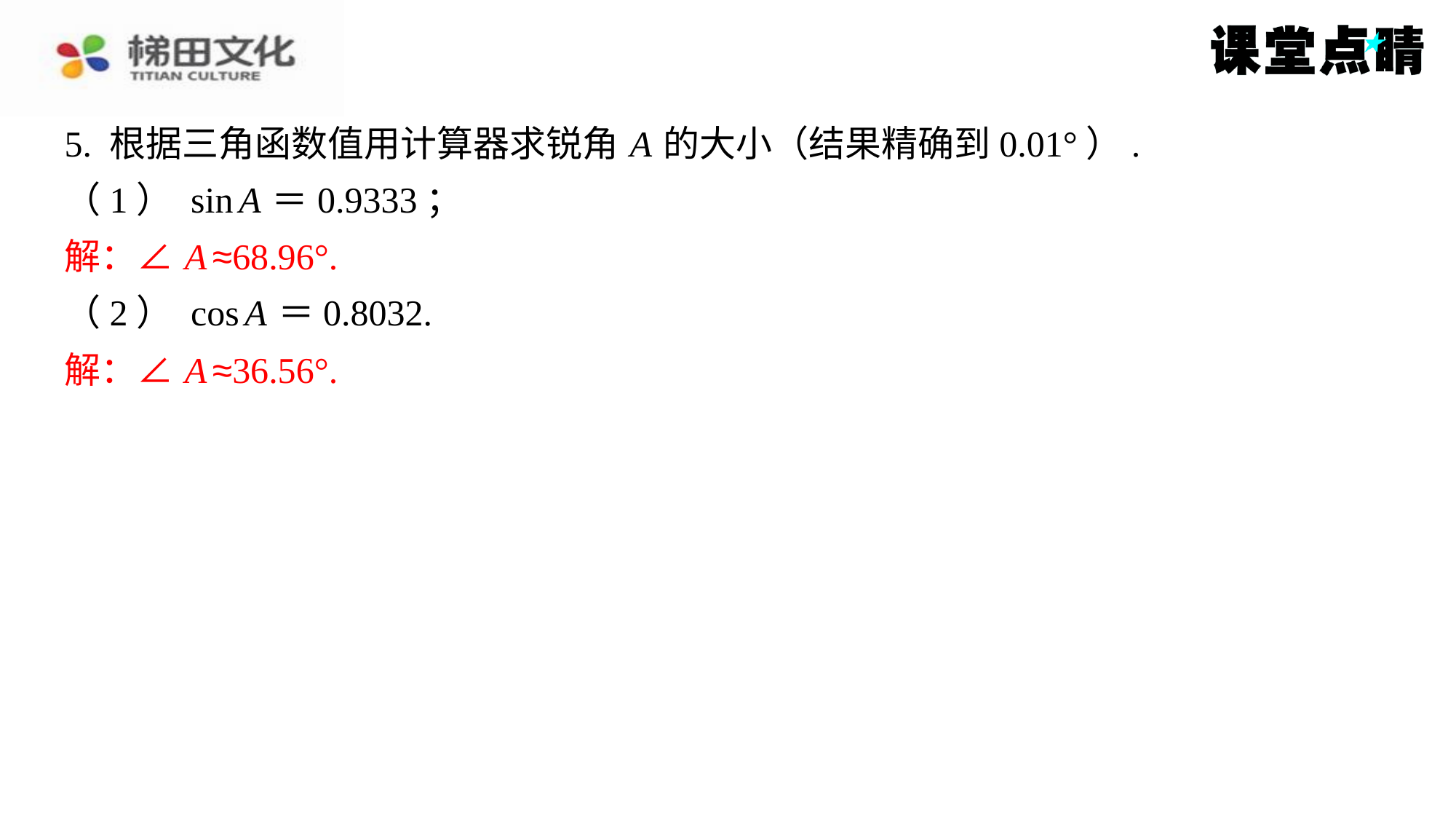

5. 根据三角函数值用计算器求锐角 A 的大小（结果精确到0.01°）.
（1） sin A ＝0.9333；
解：∠ A ≈68.96°.
（2） cos A ＝0.8032.
解：∠ A ≈36.56°.
解：∠ A ≈68.96°.
解：∠ A ≈36.56°.